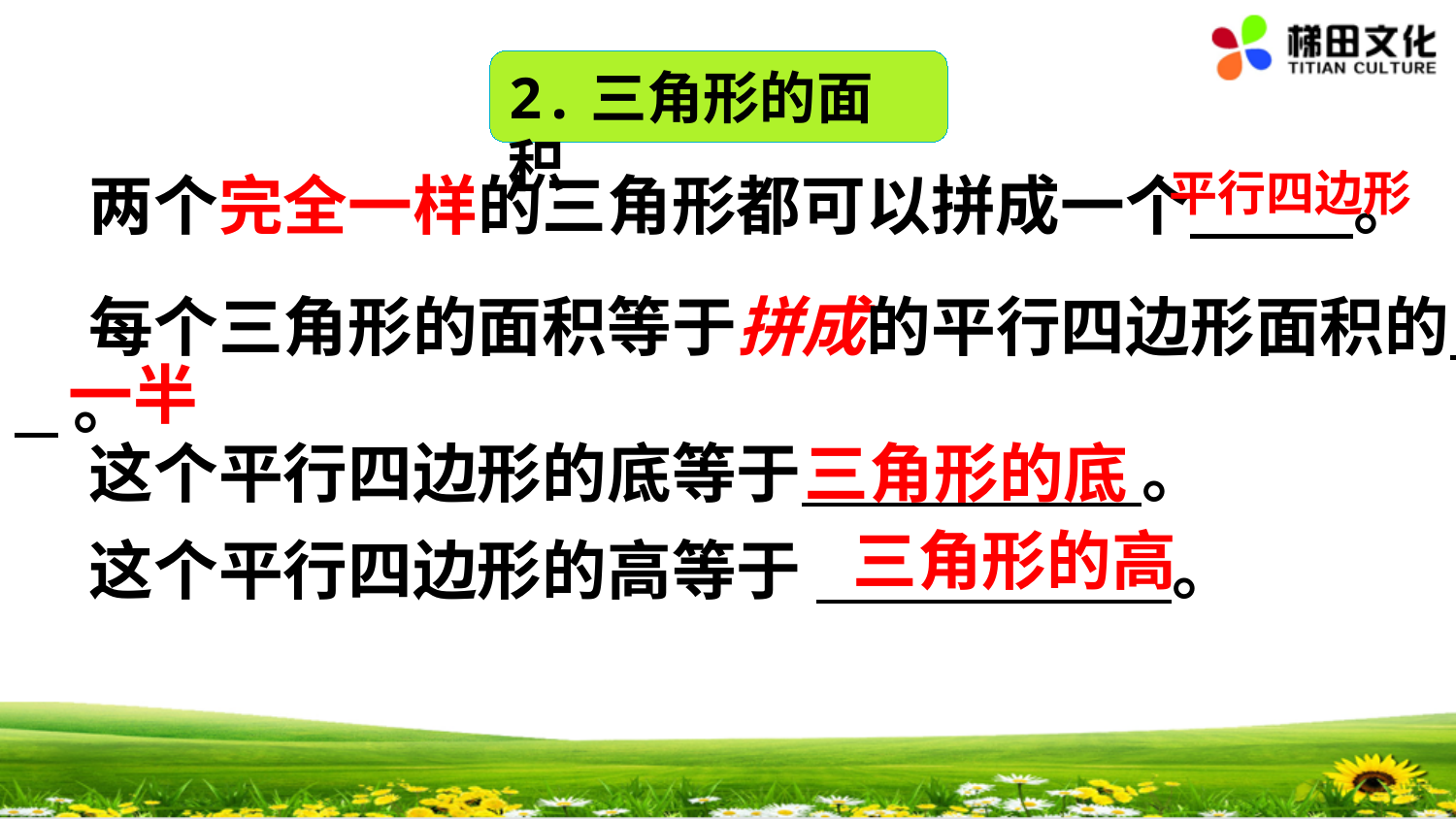

2.三角形的面积
平行四边形
    两个完全一样的三角形都可以拼成一个           。
    每个三角形的面积等于拼成的平行四边形面积的       。
一半
 三角形的底
    这个平行四边形的底等于                       。
三角形的高
    这个平行四边形的高等于                         。